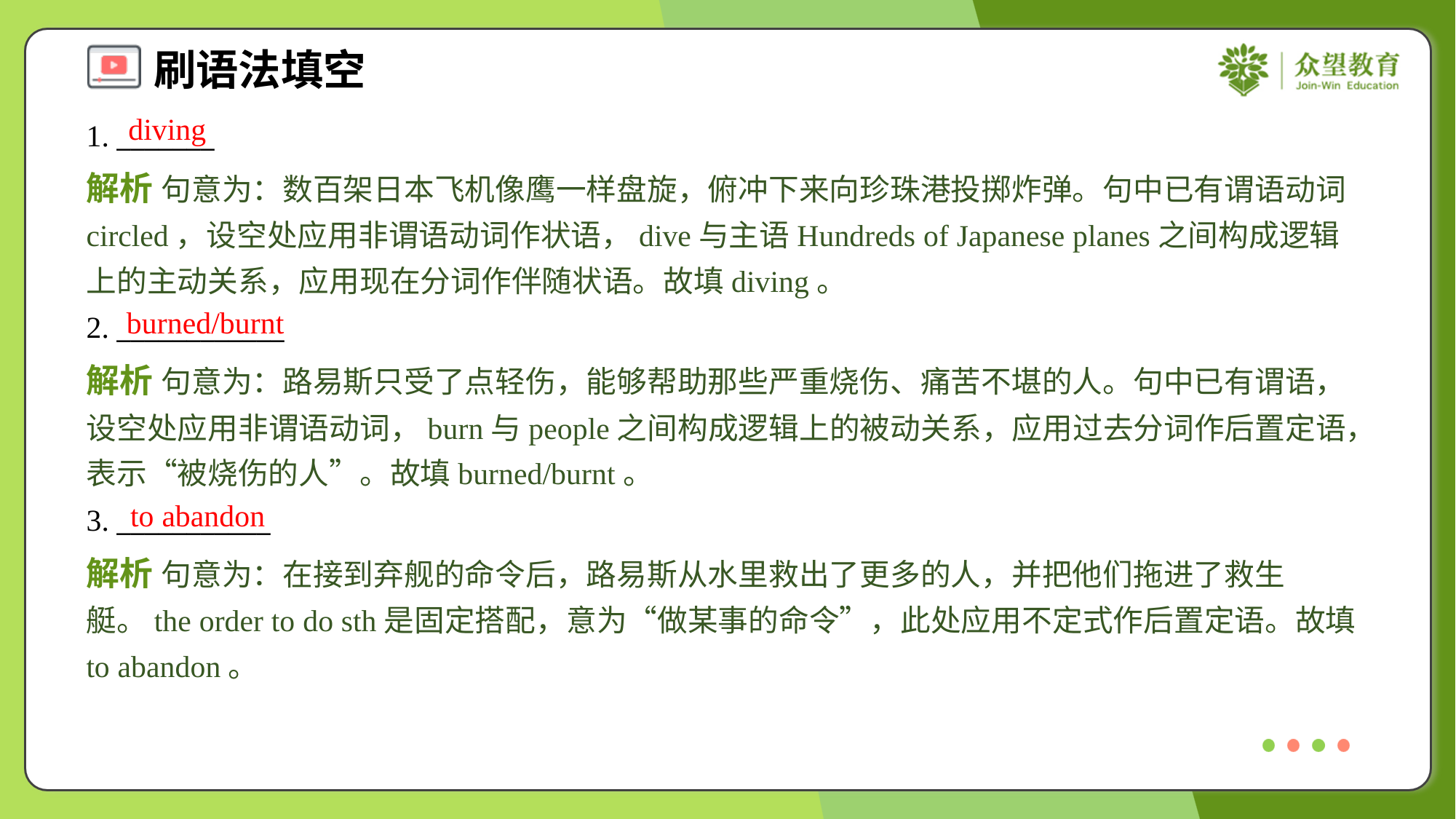

diving
1. _______
解析 句意为：数百架日本飞机像鹰一样盘旋，俯冲下来向珍珠港投掷炸弹。句中已有谓语动词circled，设空处应用非谓语动词作状语，dive与主语Hundreds of Japanese planes之间构成逻辑上的主动关系，应用现在分词作伴随状语。故填diving。
burned/burnt
2. ____________
解析 句意为：路易斯只受了点轻伤，能够帮助那些严重烧伤、痛苦不堪的人。句中已有谓语，设空处应用非谓语动词，burn与people之间构成逻辑上的被动关系，应用过去分词作后置定语，表示“被烧伤的人”。故填burned/burnt。
to abandon
3. ___________
解析 句意为：在接到弃舰的命令后，路易斯从水里救出了更多的人，并把他们拖进了救生艇。the order to do sth是固定搭配，意为“做某事的命令”，此处应用不定式作后置定语。故填to abandon。